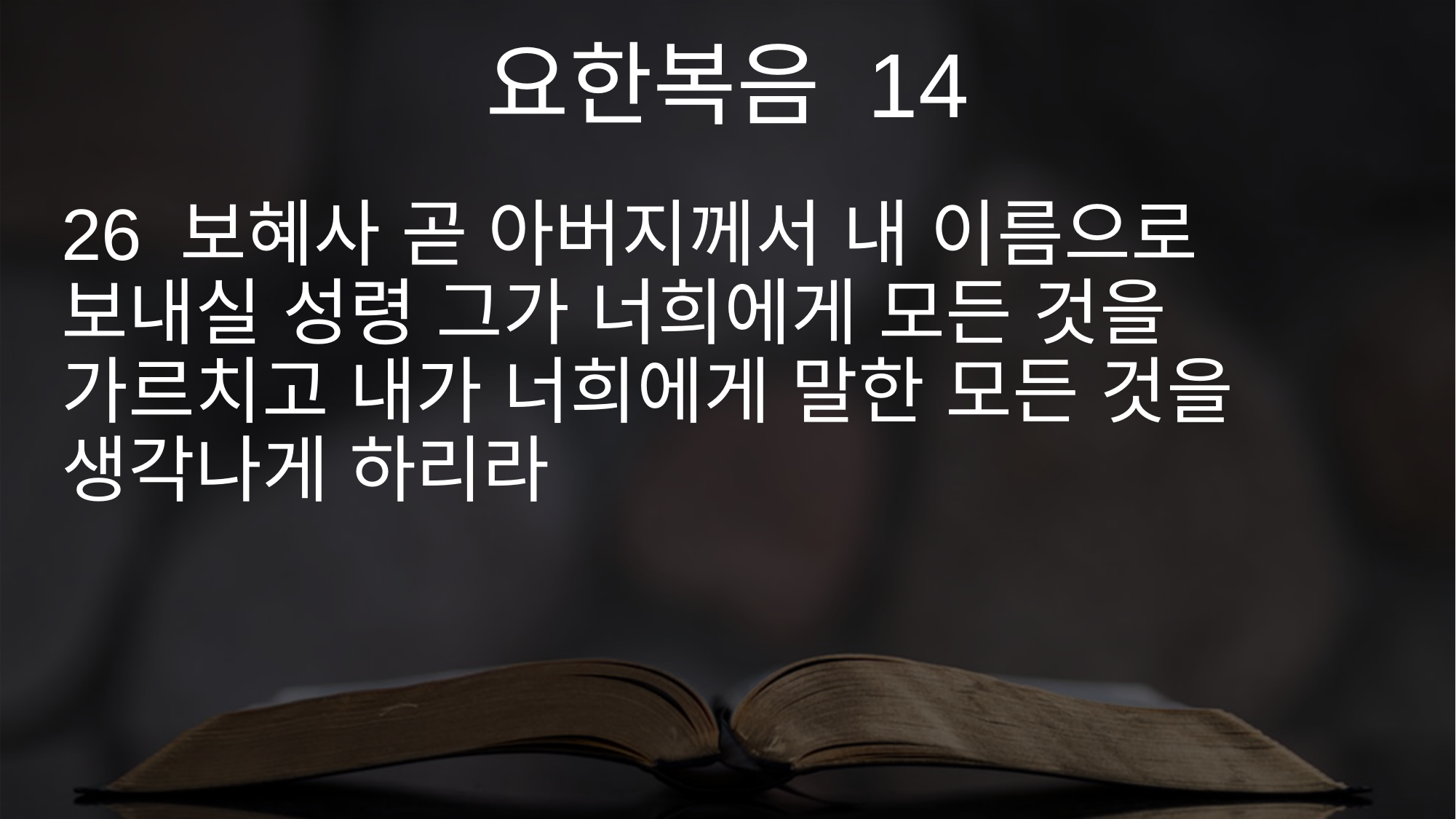

요한복음 14
26 보혜사 곧 아버지께서 내 이름으로 보내실 성령 그가 너희에게 모든 것을 가르치고 내가 너희에게 말한 모든 것을 생각나게 하리라